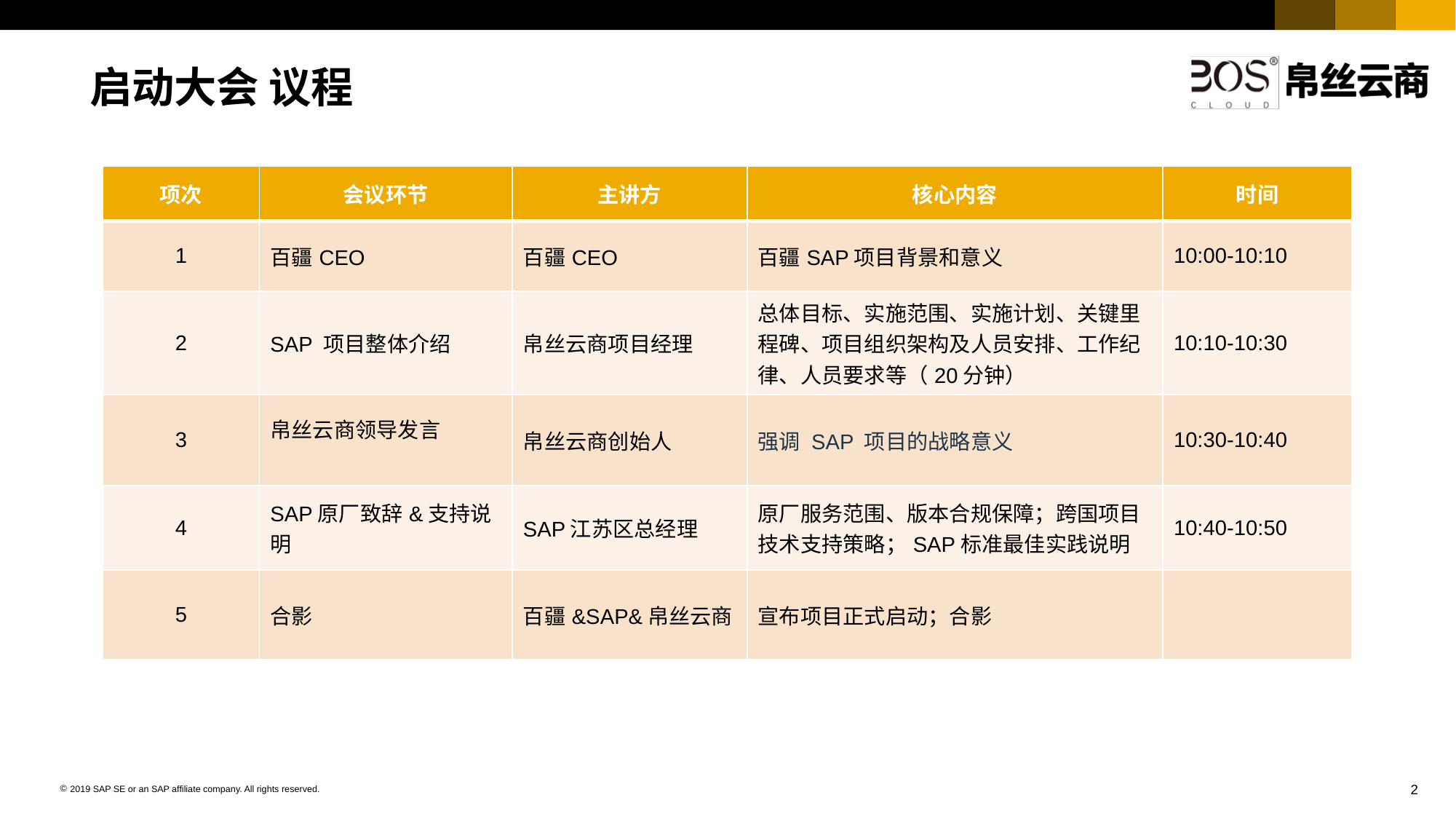

# 启动大会 议程
| 项次 | 会议环节 | 主讲方 | 核心内容 | 时间 |
| --- | --- | --- | --- | --- |
| 1 | 百疆CEO | 百疆CEO | 百疆SAP项目背景和意义 | 10:00-10:10 |
| 2 | SAP 项目整体介绍 | 帛丝云商项目经理 | 总体目标、实施范围、实施计划、关键里程碑、项目组织架构及人员安排、工作纪律、人员要求等（20分钟） | 10:10-10:30 |
| 3 | 帛丝云商领导发言 | 帛丝云商创始人 | 强调 SAP 项目的战略意义 | 10:30-10:40 |
| 4 | SAP原厂致辞&支持说明 | SAP江苏区总经理 | 原厂服务范围、版本合规保障；跨国项目技术支持策略；SAP标准最佳实践说明 | 10:40-10:50 |
| 5 | 合影 | 百疆&SAP&帛丝云商 | 宣布项目正式启动；合影 |  |